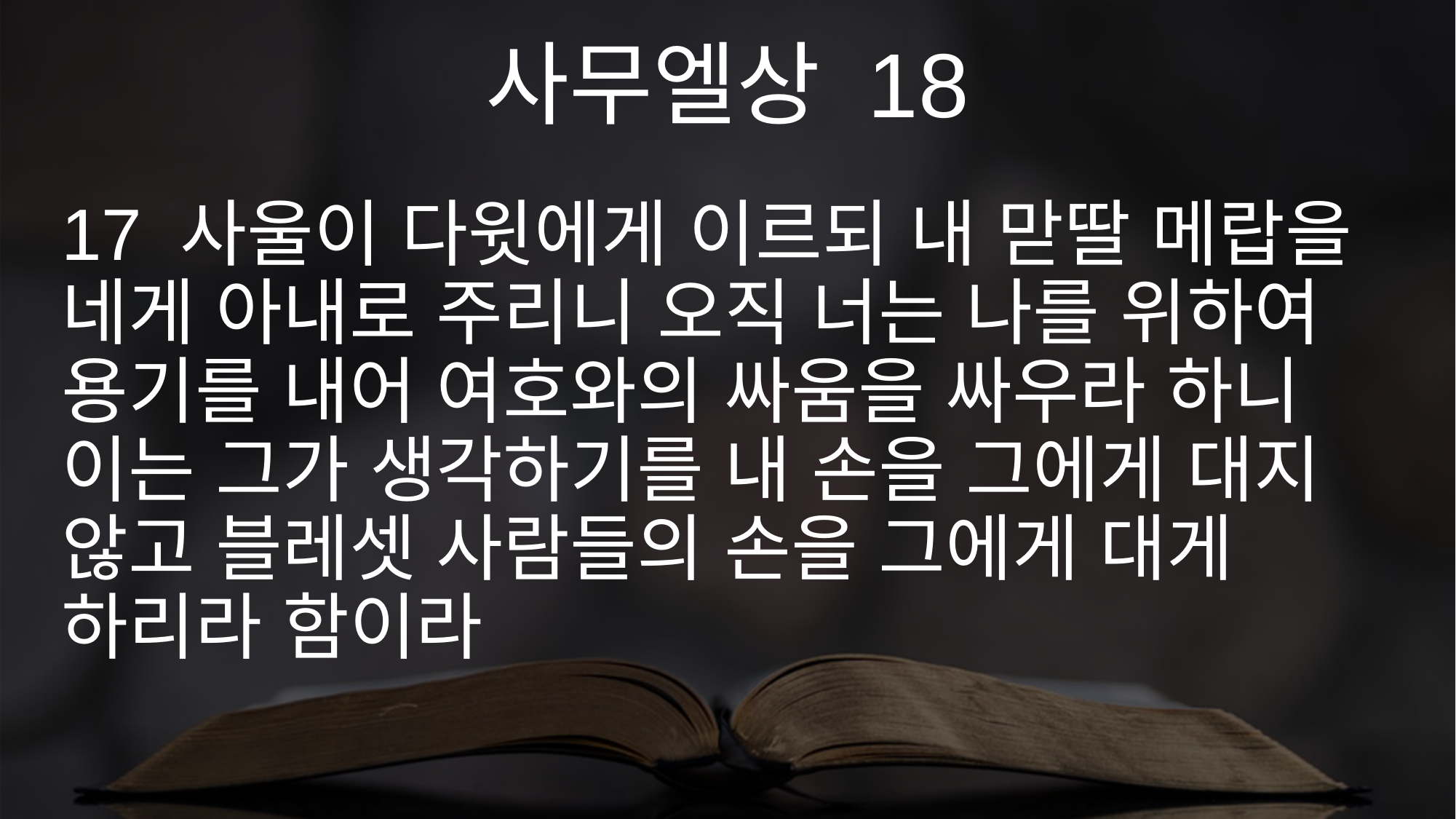

사무엘상 18
17 사울이 다윗에게 이르되 내 맏딸 메랍을 네게 아내로 주리니 오직 너는 나를 위하여 용기를 내어 여호와의 싸움을 싸우라 하니 이는 그가 생각하기를 내 손을 그에게 대지 않고 블레셋 사람들의 손을 그에게 대게 하리라 함이라